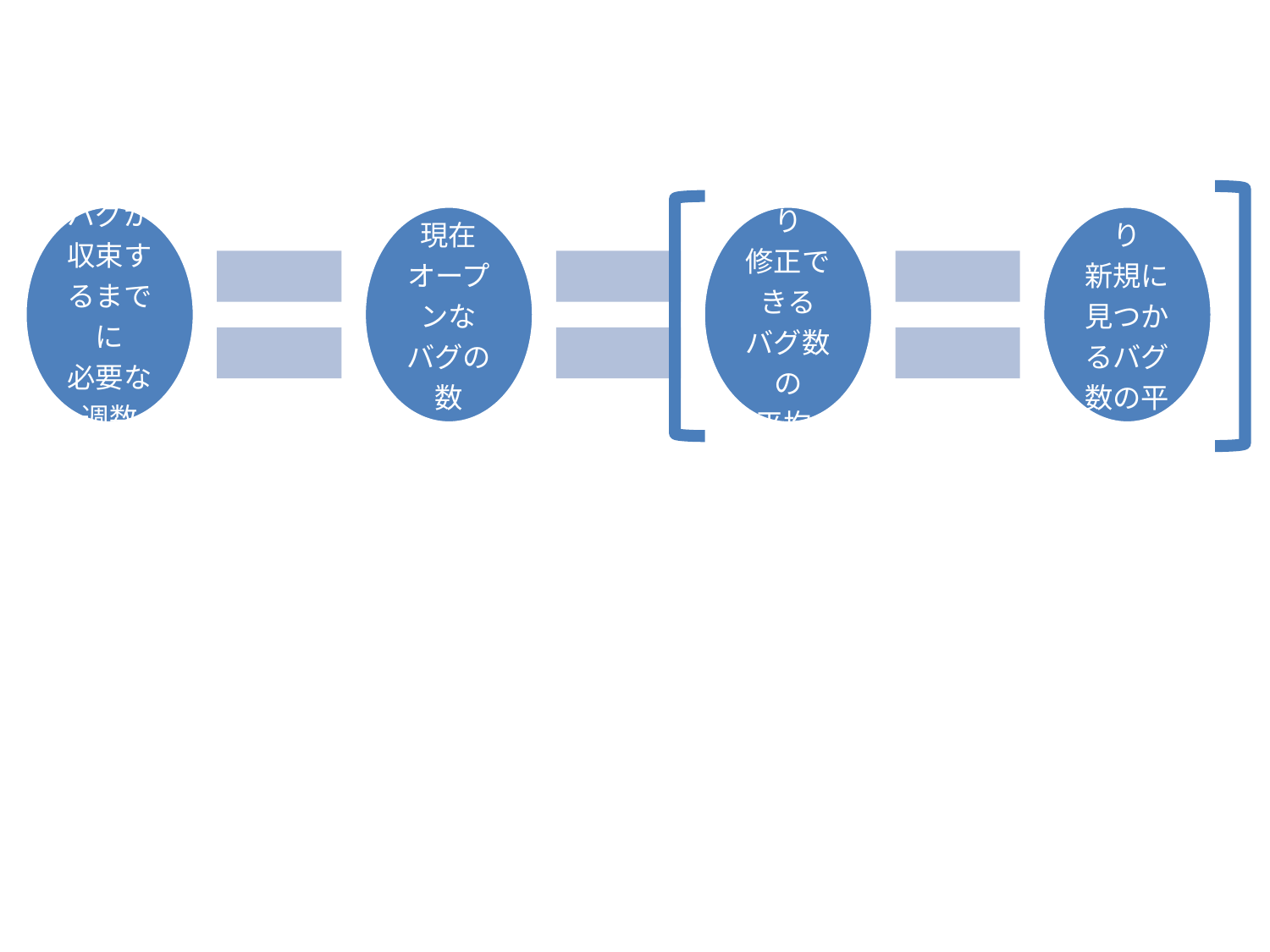

週あたり
修正できる
バグ数の
平均(B)
週当たり
新規に見つかるバグ数の平均(A)
バグが収束するまでに
必要な週数
現在
オープンな
バグの数